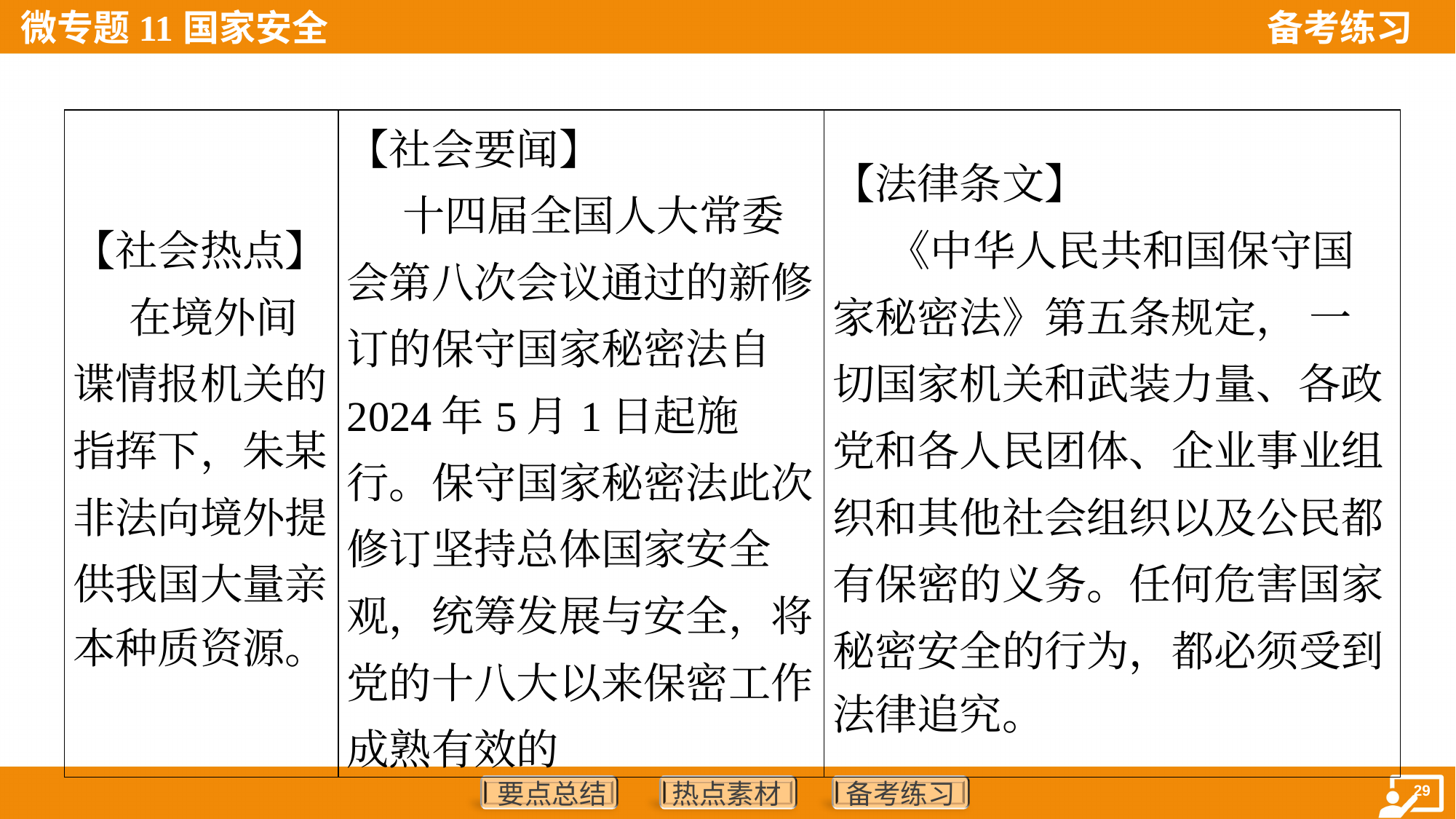

| 【社会热点】 在境外间 谍情报机关的 指挥下，朱某 非法向境外提 供我国大量亲 本种质资源。 | 【社会要闻】 十四届全国人大常委会第八次会议通过的新修订的保守国家秘密法自2024年5月1日起施行。保守国家秘密法此次修订坚持总体国家安全观，统筹发展与安全，将党的十八大以来保密工作成熟有效的 | 【法律条文】 《中华人民共和国保守国 家秘密法》第五条规定， 一 切国家机关和武装力量、各政 党和各人民团体、企业事业组 织和其他社会组织以及公民都 有保密的义务。任何危害国家 秘密安全的行为，都必须受到 法律追究。 |
| --- | --- | --- |